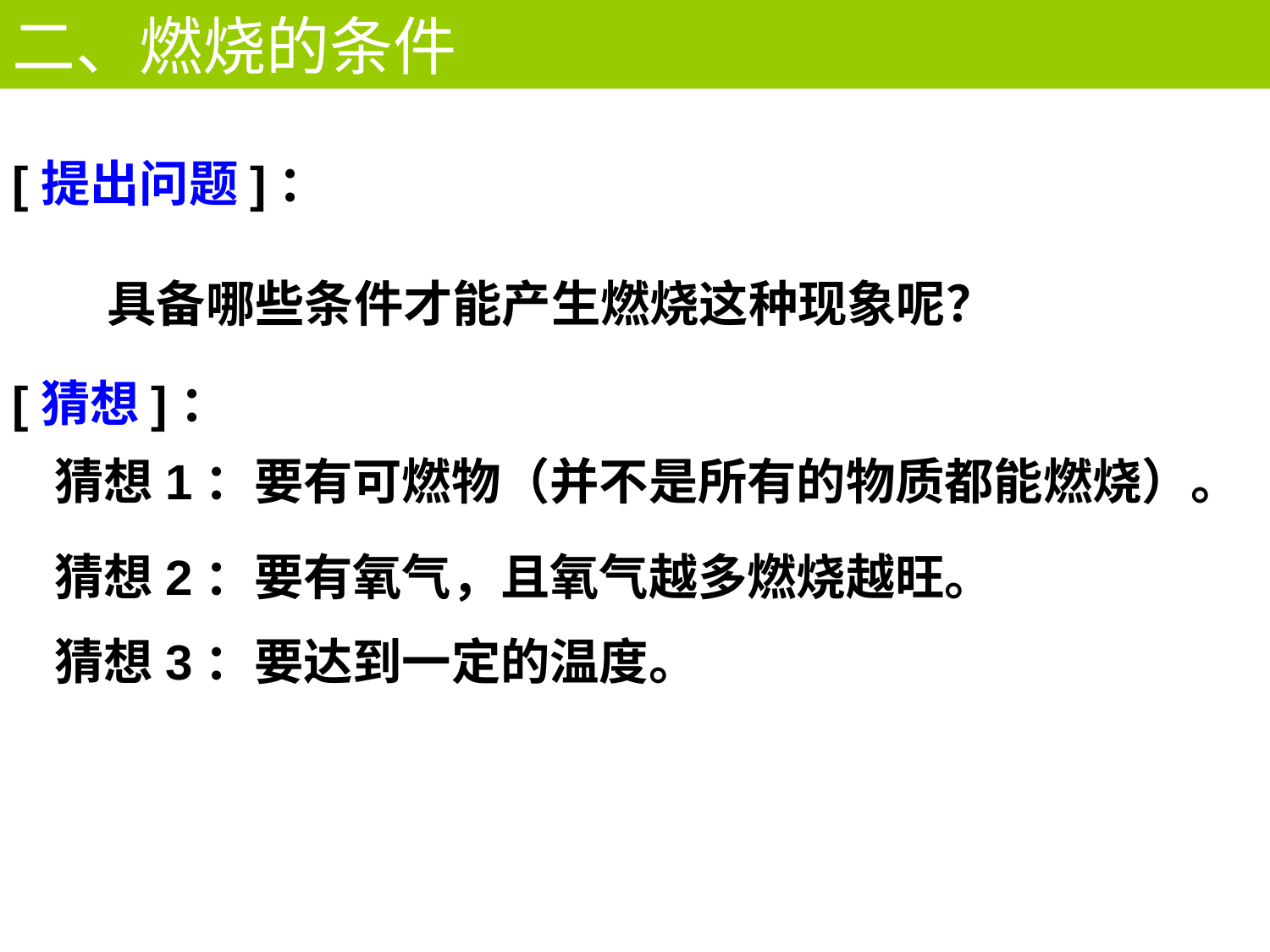

二、燃烧的条件

[提出问题]：
具备哪些条件才能产生燃烧这种现象呢？
[猜想]：
猜想1：要有可燃物（并不是所有的物质都能燃烧）。
猜想2：要有氧气，且氧气越多燃烧越旺。
猜想3：要达到一定的温度。